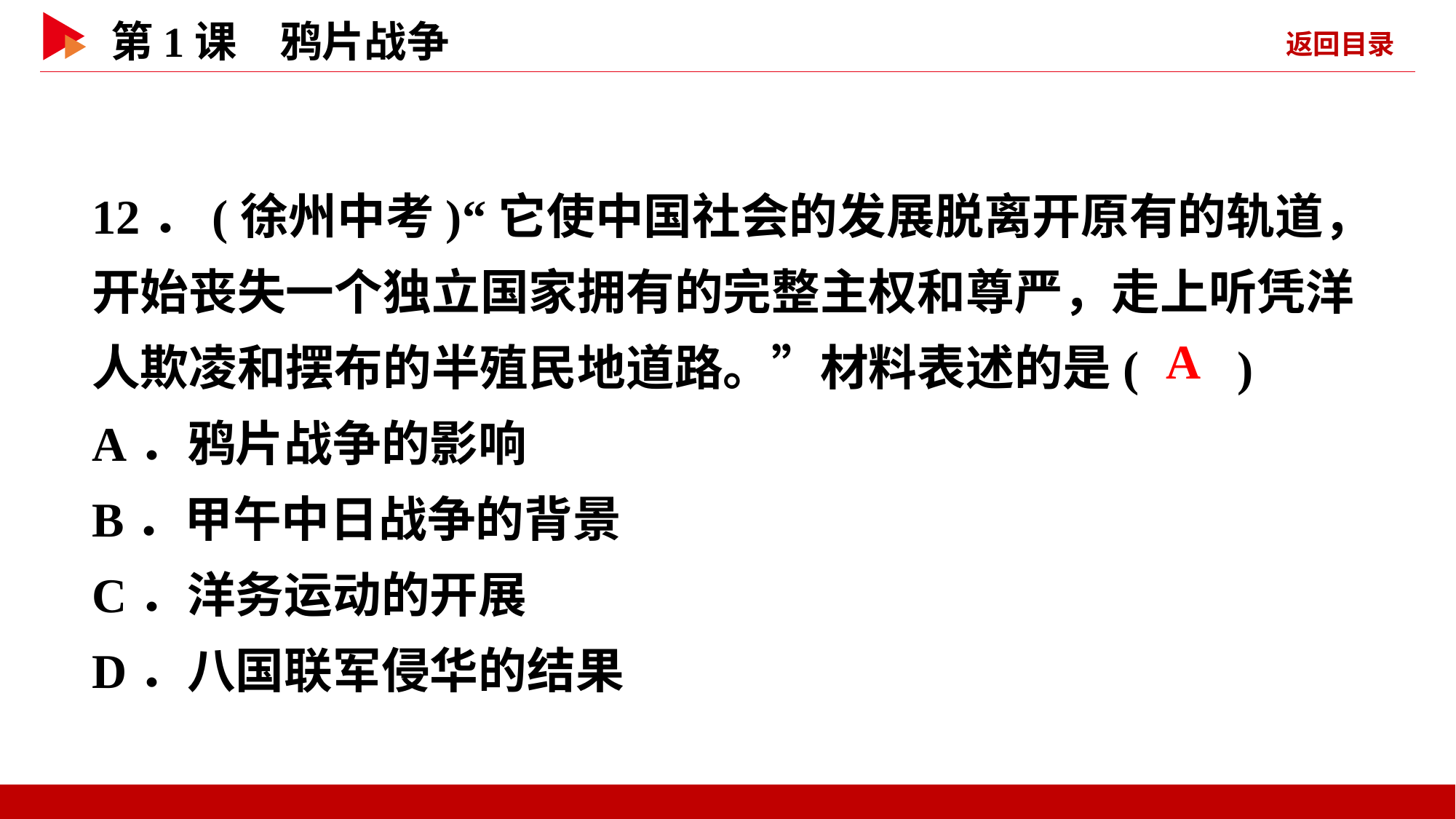

12．(徐州中考)“它使中国社会的发展脱离开原有的轨道，开始丧失一个独立国家拥有的完整主权和尊严，走上听凭洋人欺凌和摆布的半殖民地道路。”材料表述的是(        )
A．鸦片战争的影响
B．甲午中日战争的背景
C．洋务运动的开展
D．八国联军侵华的结果
   A